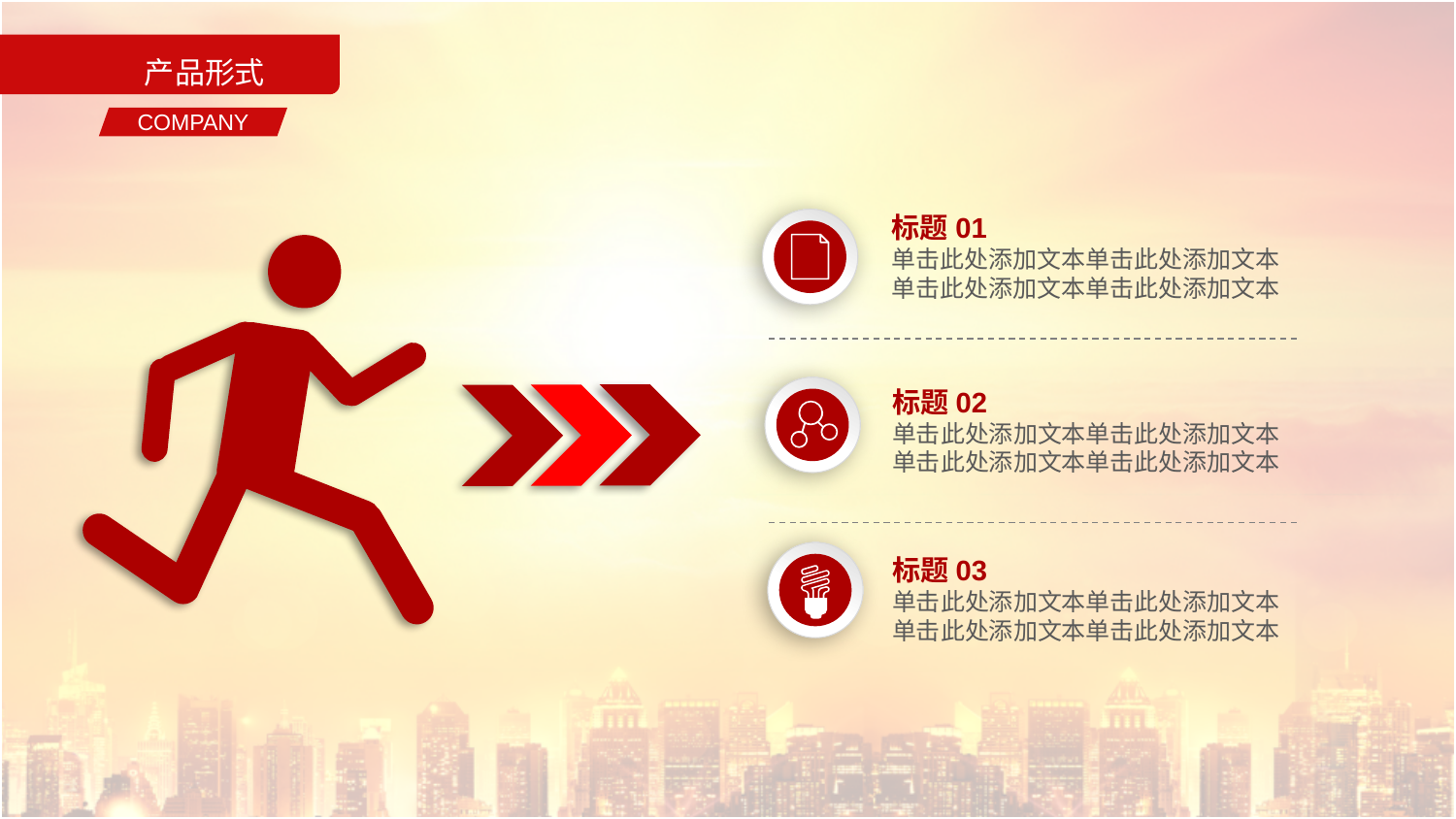

产品形式
COMPANY
标题01
单击此处添加文本单击此处添加文本
单击此处添加文本单击此处添加文本

标题02
单击此处添加文本单击此处添加文本
单击此处添加文本单击此处添加文本

标题03
单击此处添加文本单击此处添加文本
单击此处添加文本单击此处添加文本